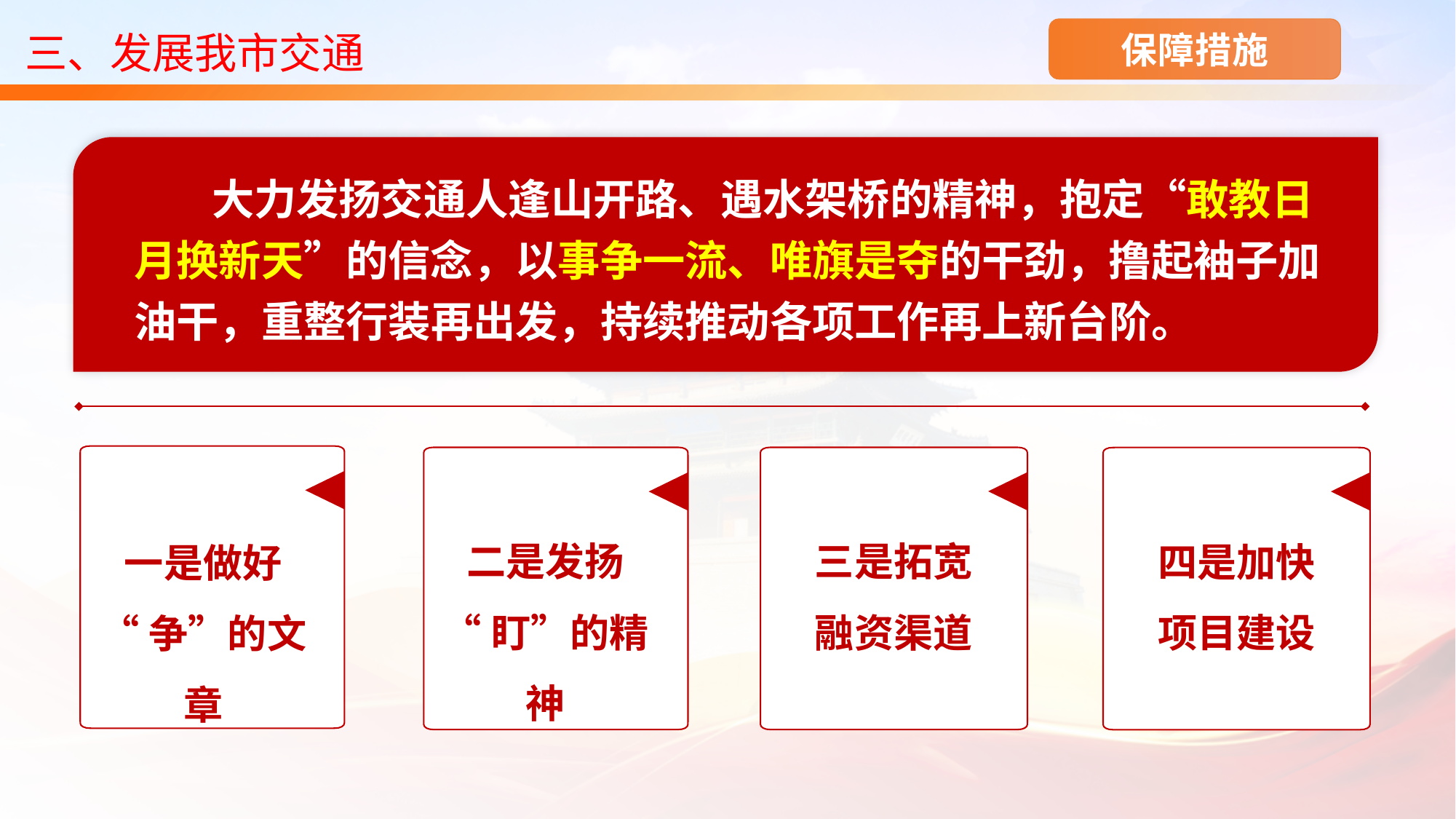

三、发展我市交通
保障措施

       大力发扬交通人逢山开路、遇水架桥的精神，抱定“敢教日月换新天”的信念，以事争一流、唯旗是夺的干劲，撸起袖子加油干，重整行装再出发，持续推动各项工作再上新台阶。

一是做好
“争”的文章

二是发扬
“盯”的精神

三是拓宽
融资渠道

四是加快
项目建设